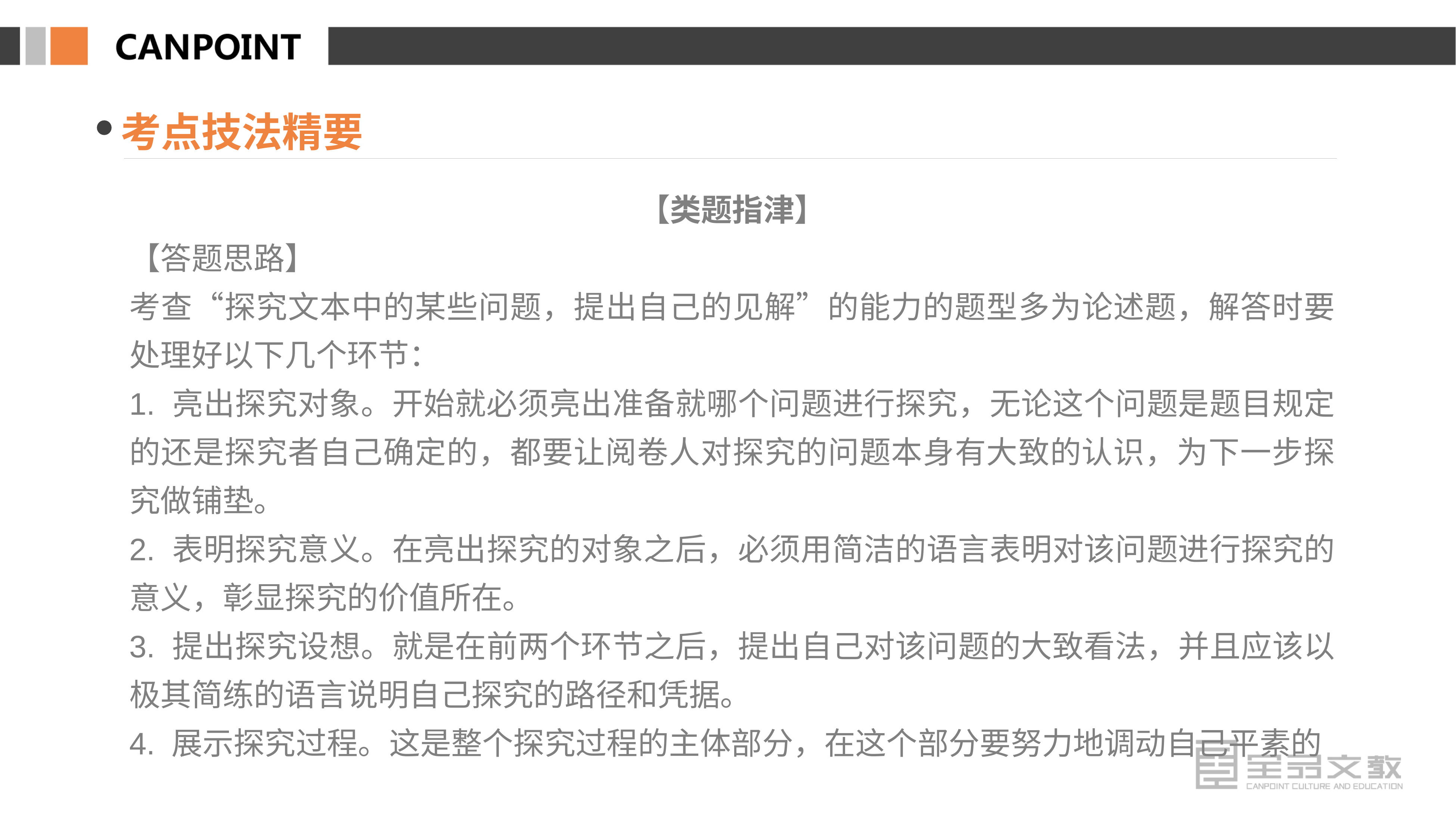

考点技法精要

【类题指津】
【答题思路】
考查“探究文本中的某些问题，提出自己的见解”的能力的题型多为论述题，解答时要处理好以下几个环节：
1. 亮出探究对象。开始就必须亮出准备就哪个问题进行探究，无论这个问题是题目规定的还是探究者自己确定的，都要让阅卷人对探究的问题本身有大致的认识，为下一步探究做铺垫。
2. 表明探究意义。在亮出探究的对象之后，必须用简洁的语言表明对该问题进行探究的意义，彰显探究的价值所在。
3. 提出探究设想。就是在前两个环节之后，提出自己对该问题的大致看法，并且应该以极其简练的语言说明自己探究的路径和凭据。
4. 展示探究过程。这是整个探究过程的主体部分，在这个部分要努力地调动自己平素的